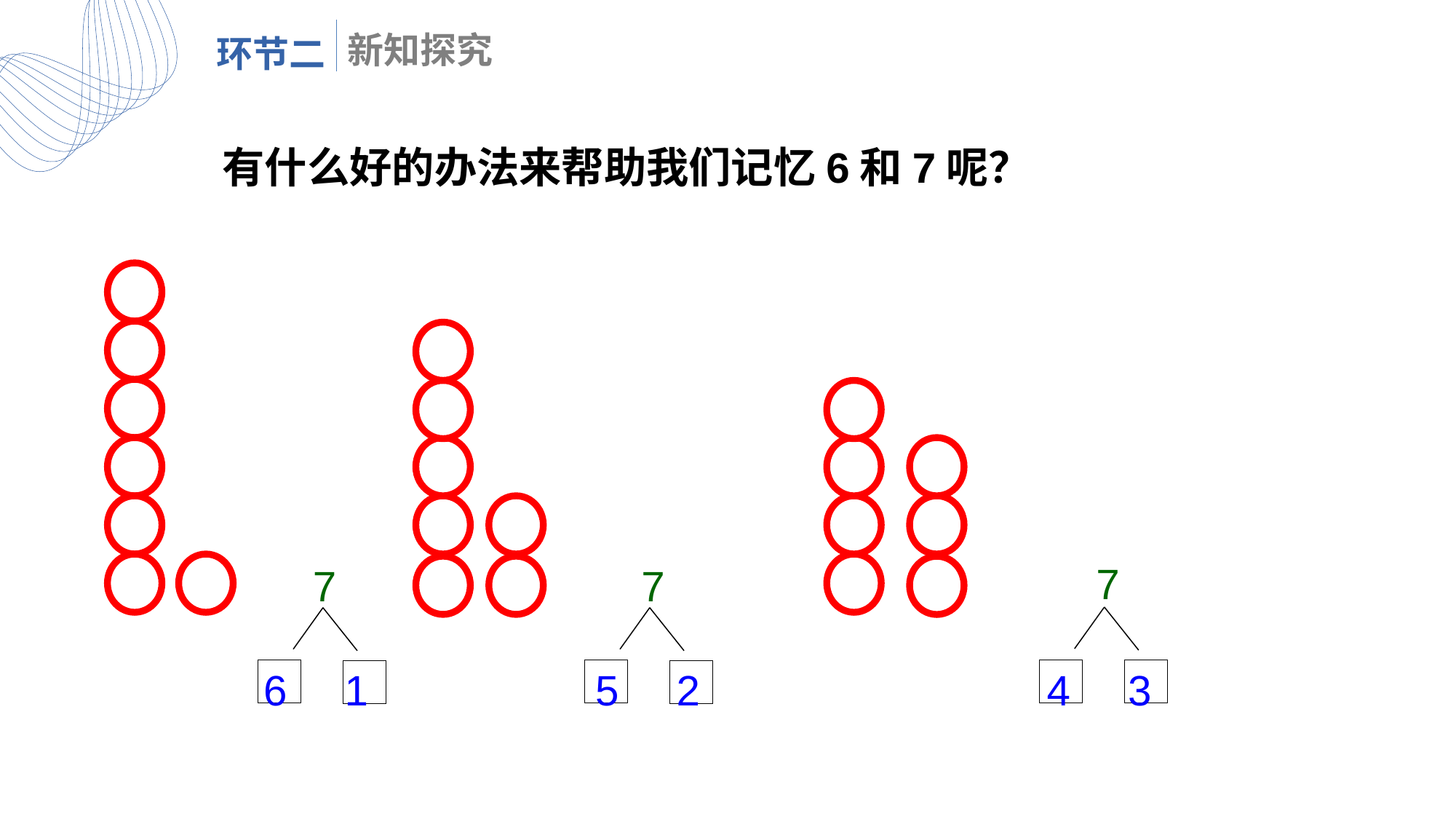

有什么好的办法来帮助我们记忆6和7呢？

7

7

7

5     2
6     1
4     3